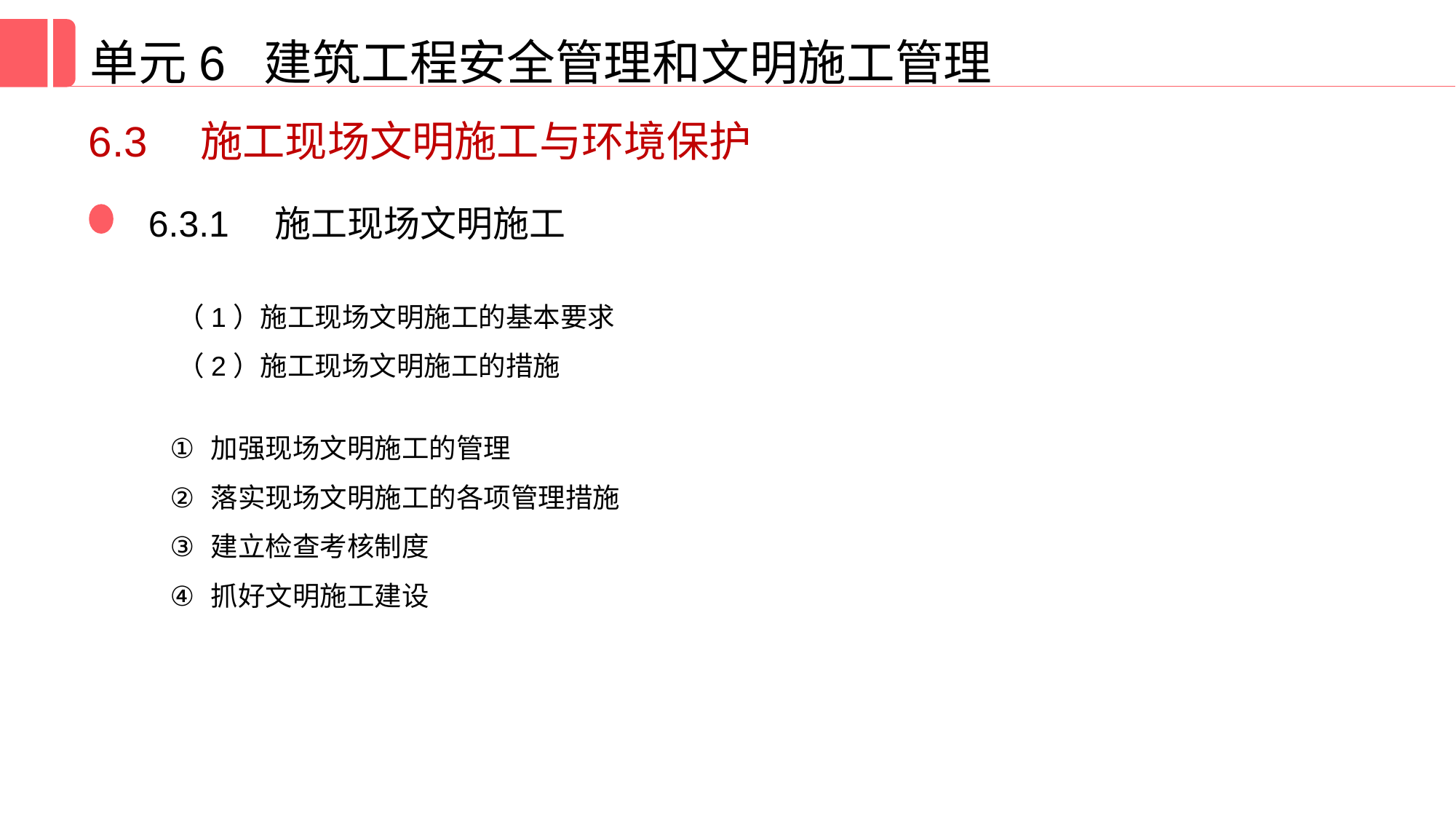

单元6  建筑工程安全管理和文明施工管理

6.3　施工现场文明施工与环境保护
6.3.1　施工现场文明施工

（1）施工现场文明施工的基本要求
（2）施工现场文明施工的措施
加强现场文明施工的管理
落实现场文明施工的各项管理措施
建立检查考核制度
抓好文明施工建设